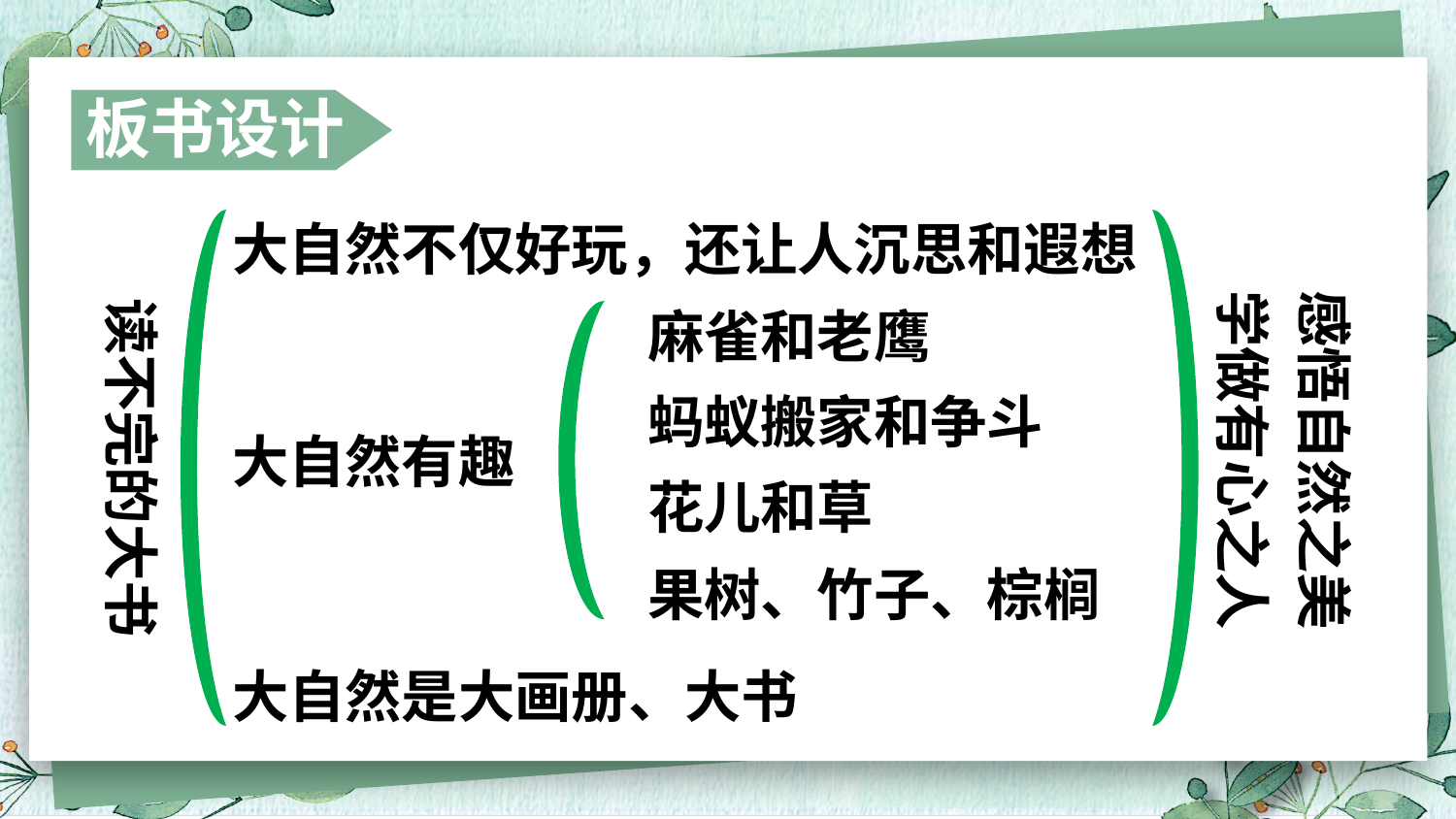

板书设计

大自然不仅好玩，还让人沉思和遐想

读不完的大书
感悟自然之美
学做有心之人
麻雀和老鹰

蚂蚁搬家和争斗
大自然有趣
花儿和草
果树、竹子、棕榈
大自然是大画册、大书